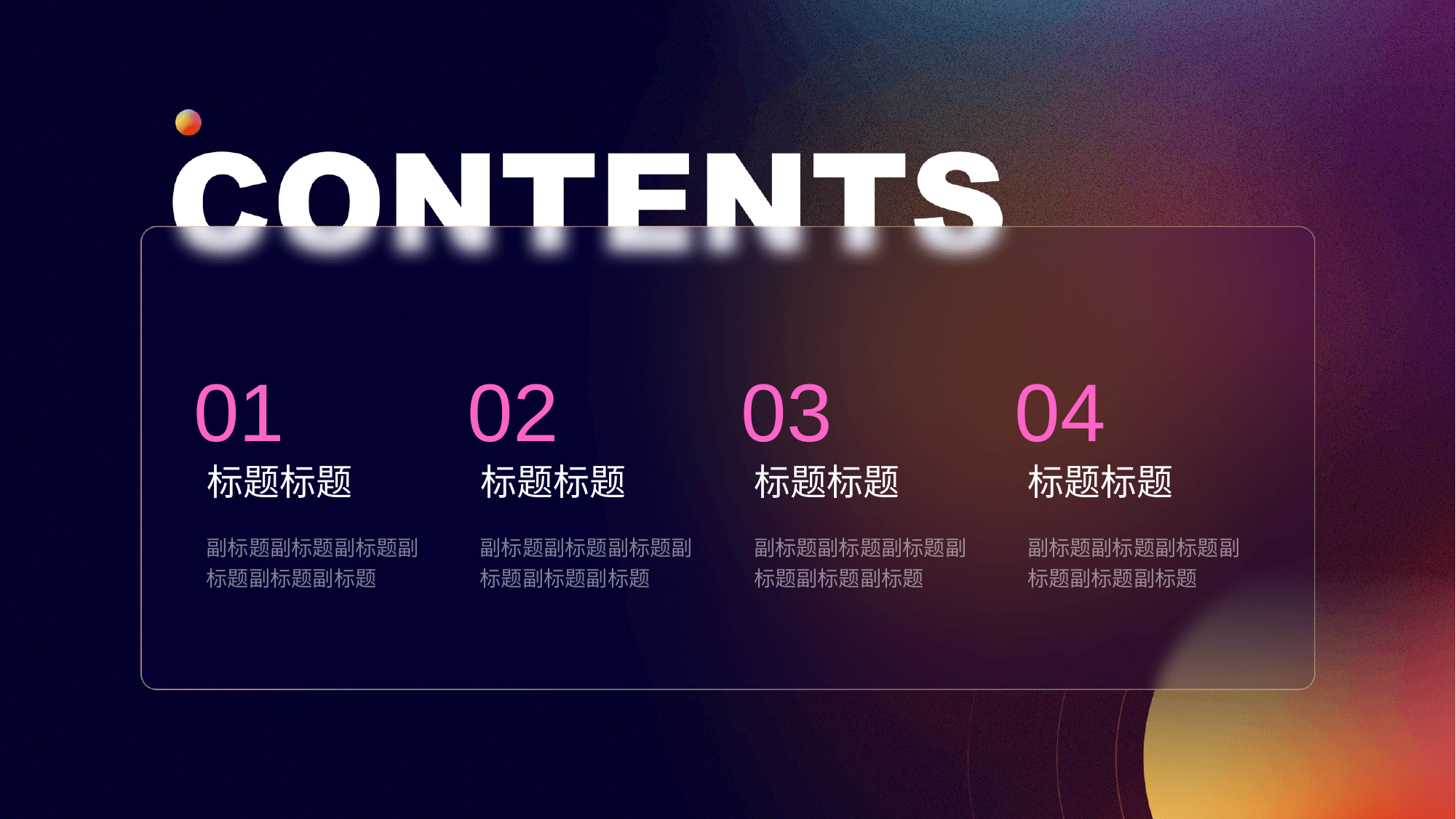

01
标题标题
副标题副标题副标题副标题副标题副标题
02
标题标题
副标题副标题副标题副标题副标题副标题
03
标题标题
副标题副标题副标题副标题副标题副标题
04
标题标题
副标题副标题副标题副标题副标题副标题